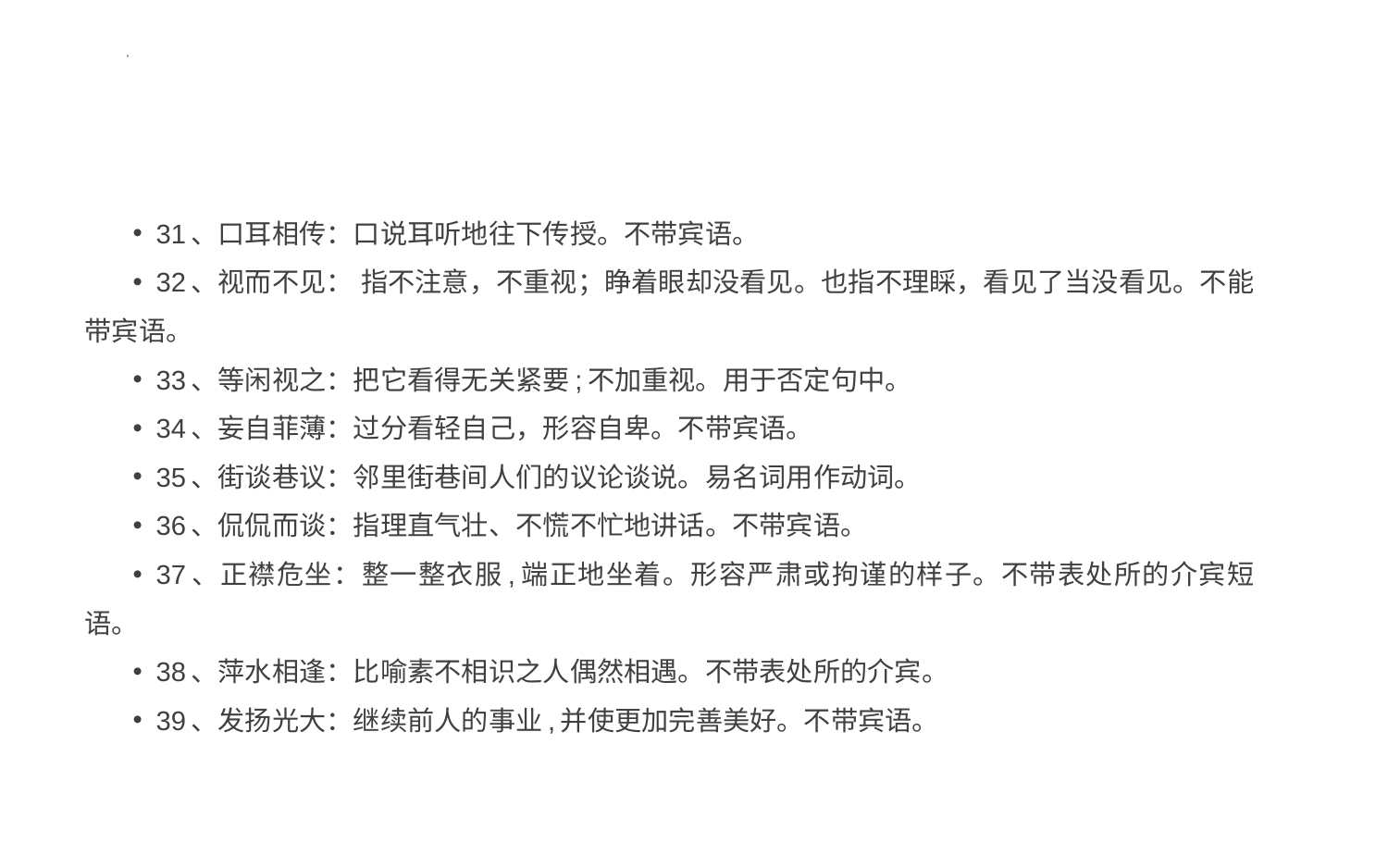

#
31、口耳相传：口说耳听地往下传授。不带宾语。
32、视而不见： 指不注意，不重视；睁着眼却没看见。也指不理睬，看见了当没看见。不能带宾语。
33、等闲视之：把它看得无关紧要;不加重视。用于否定句中。
34、妄自菲薄：过分看轻自己，形容自卑。不带宾语。
35、街谈巷议：邻里街巷间人们的议论谈说。易名词用作动词。
36、侃侃而谈：指理直气壮、不慌不忙地讲话。不带宾语。
37、正襟危坐：整一整衣服,端正地坐着。形容严肃或拘谨的样子。不带表处所的介宾短语。
38、萍水相逢：比喻素不相识之人偶然相遇。不带表处所的介宾。
39、发扬光大：继续前人的事业,并使更加完善美好。不带宾语。